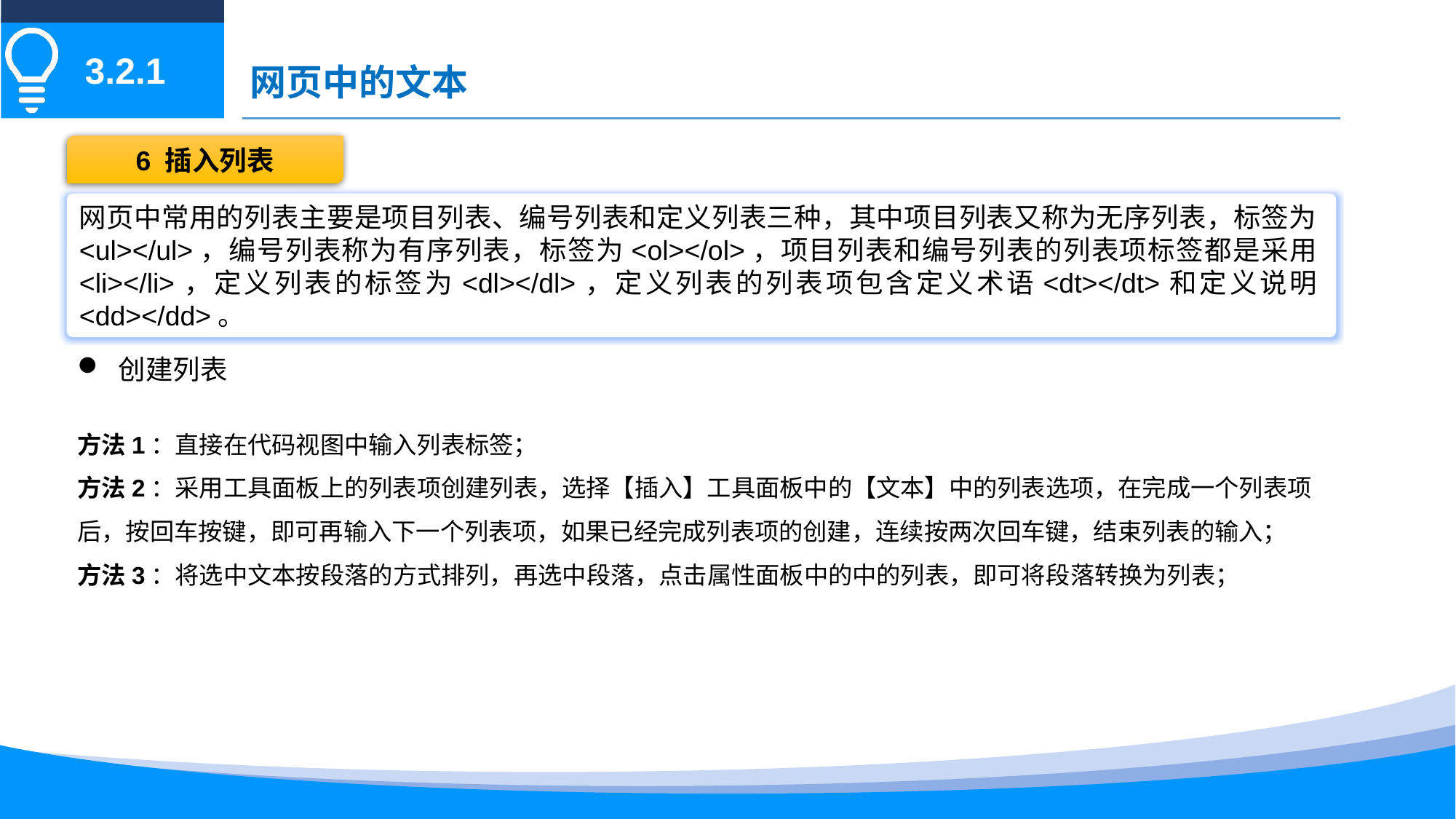

3.2.1
网页中的文本
6 插入列表
网页中常用的列表主要是项目列表、编号列表和定义列表三种，其中项目列表又称为无序列表，标签为<ul></ul>，编号列表称为有序列表，标签为<ol></ol>，项目列表和编号列表的列表项标签都是采用<li></li>，定义列表的标签为<dl></dl>，定义列表的列表项包含定义术语<dt></dt>和定义说明<dd></dd>。
创建列表
方法1：直接在代码视图中输入列表标签；
方法2：采用工具面板上的列表项创建列表，选择【插入】工具面板中的【文本】中的列表选项，在完成一个列表项后，按回车按键，即可再输入下一个列表项，如果已经完成列表项的创建，连续按两次回车键，结束列表的输入；
方法3：将选中文本按段落的方式排列，再选中段落，点击属性面板中的中的列表，即可将段落转换为列表；